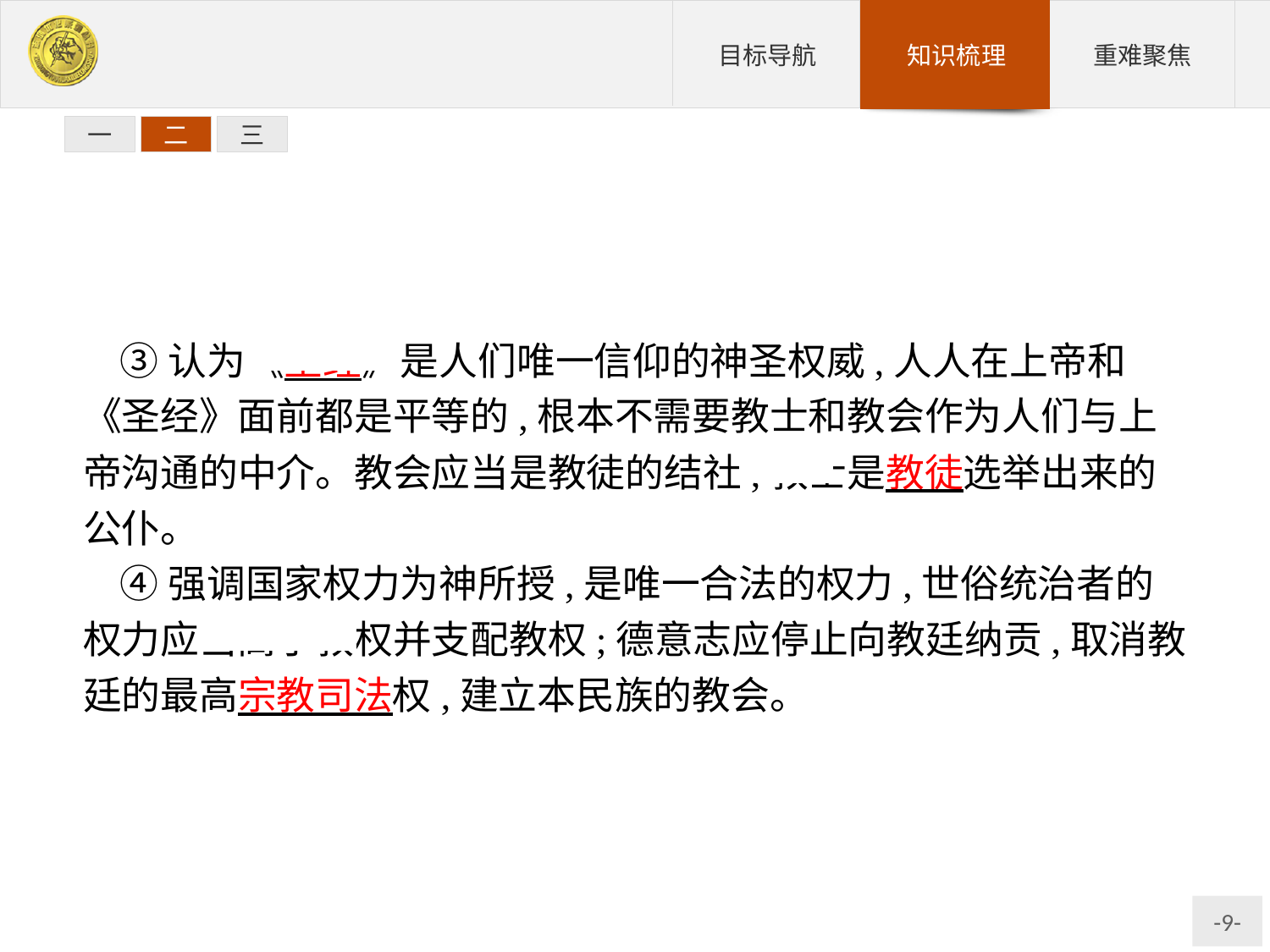

一
二
三
③认为《圣经》是人们唯一信仰的神圣权威,人人在上帝和《圣经》面前都是平等的,根本不需要教士和教会作为人们与上帝沟通的中介。教会应当是教徒的结社,教士是教徒选举出来的公仆。
④强调国家权力为神所授,是唯一合法的权力,世俗统治者的权力应当高于教权并支配教权;德意志应停止向教廷纳贡,取消教廷的最高宗教司法权,建立本民族的教会。